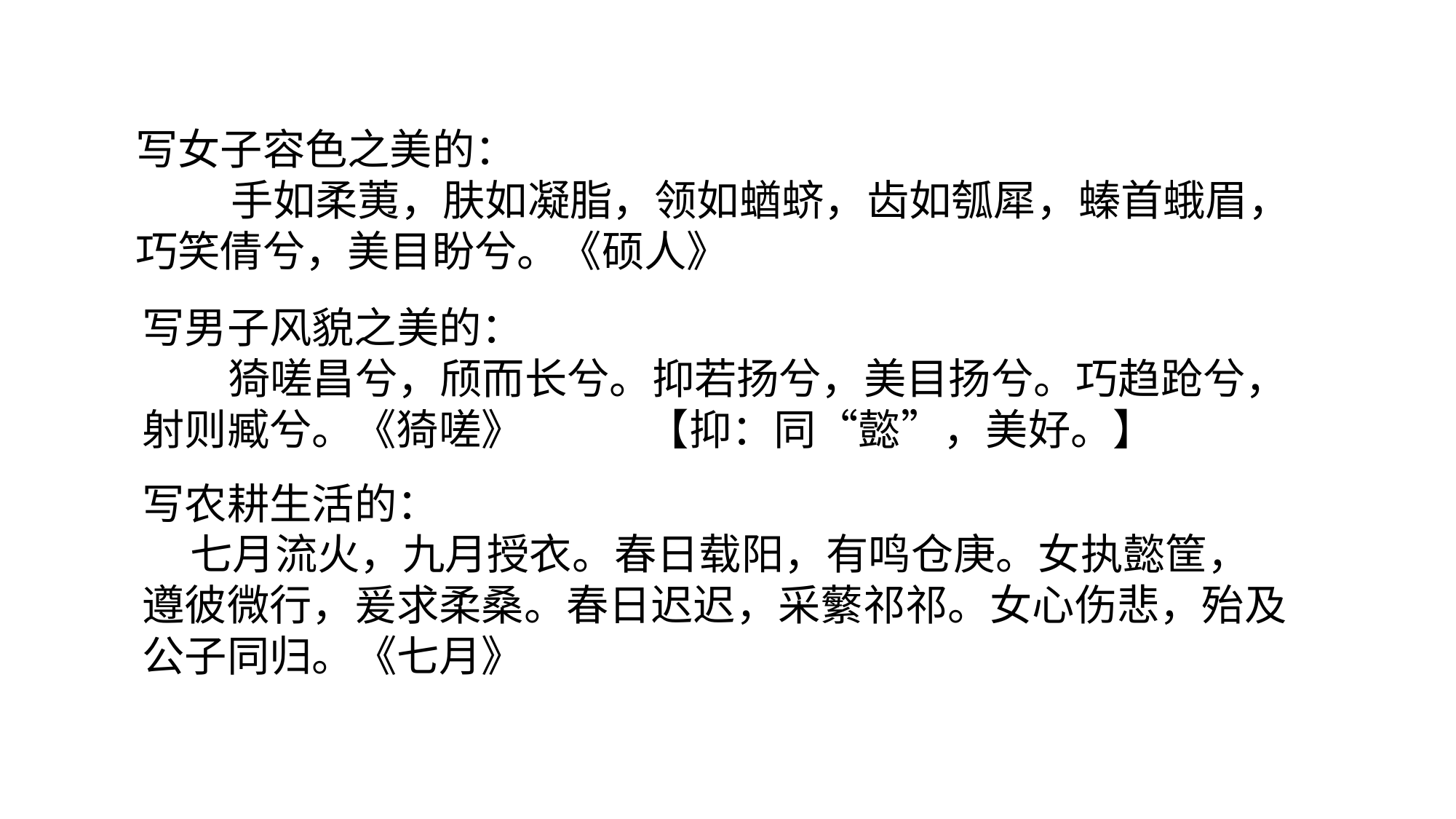

#
写女子容色之美的：
         手如柔荑，肤如凝脂，领如蝤蛴，齿如瓠犀，螓首蛾眉，巧笑倩兮，美目盼兮。《硕人》
写男子风貌之美的：
        猗嗟昌兮，颀而长兮。抑若扬兮，美目扬兮。巧趋跄兮，射则臧兮。《猗嗟》             【抑：同“懿”，美好。】
写农耕生活的：
    七月流火，九月授衣。春日载阳，有鸣仓庚。女执懿筐，遵彼微行，爰求柔桑。春日迟迟，采蘩祁祁。女心伤悲，殆及公子同归。《七月》